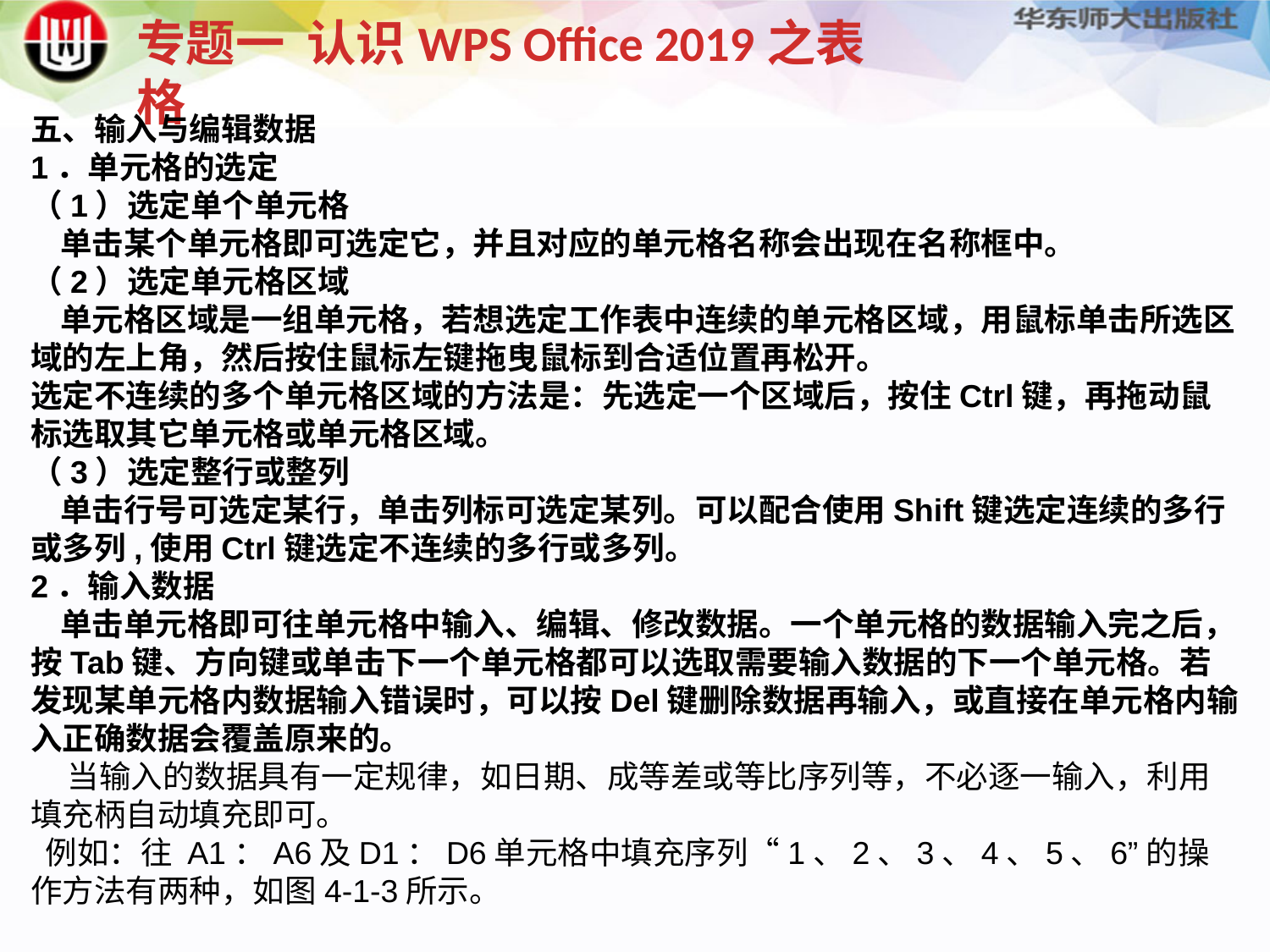

专题一  认识WPS Office 2019之表格
五、输入与编辑数据1．单元格的选定（1）选定单个单元格   单击某个单元格即可选定它，并且对应的单元格名称会出现在名称框中。（2）选定单元格区域   单元格区域是一组单元格，若想选定工作表中连续的单元格区域，用鼠标单击所选区域的左上角，然后按住鼠标左键拖曳鼠标到合适位置再松开。选定不连续的多个单元格区域的方法是：先选定一个区域后，按住Ctrl键，再拖动鼠标选取其它单元格或单元格区域。（3）选定整行或整列   单击行号可选定某行，单击列标可选定某列。可以配合使用Shift键选定连续的多行或多列,使用Ctrl键选定不连续的多行或多列。2．输入数据   单击单元格即可往单元格中输入、编辑、修改数据。一个单元格的数据输入完之后，按Tab键、方向键或单击下一个单元格都可以选取需要输入数据的下一个单元格。若发现某单元格内数据输入错误时，可以按Del键删除数据再输入，或直接在单元格内输入正确数据会覆盖原来的。    当输入的数据具有一定规律，如日期、成等差或等比序列等，不必逐一输入，利用填充柄自动填充即可。 例如：往 A1：A6及D1：D6单元格中填充序列“1、2、3、4、5、6”的操作方法有两种，如图4-1-3所示。